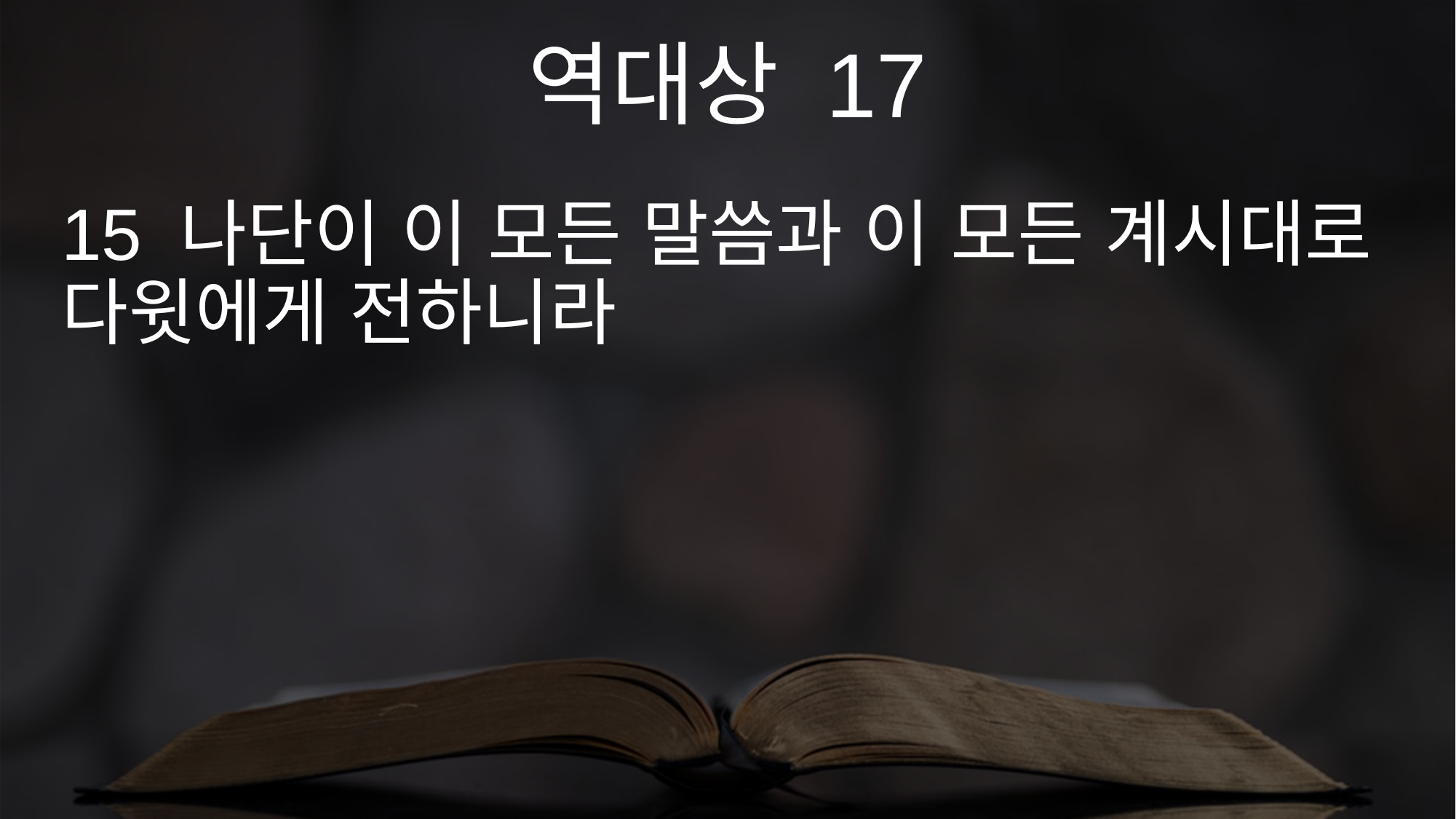

역대상 17
15 나단이 이 모든 말씀과 이 모든 계시대로 다윗에게 전하니라